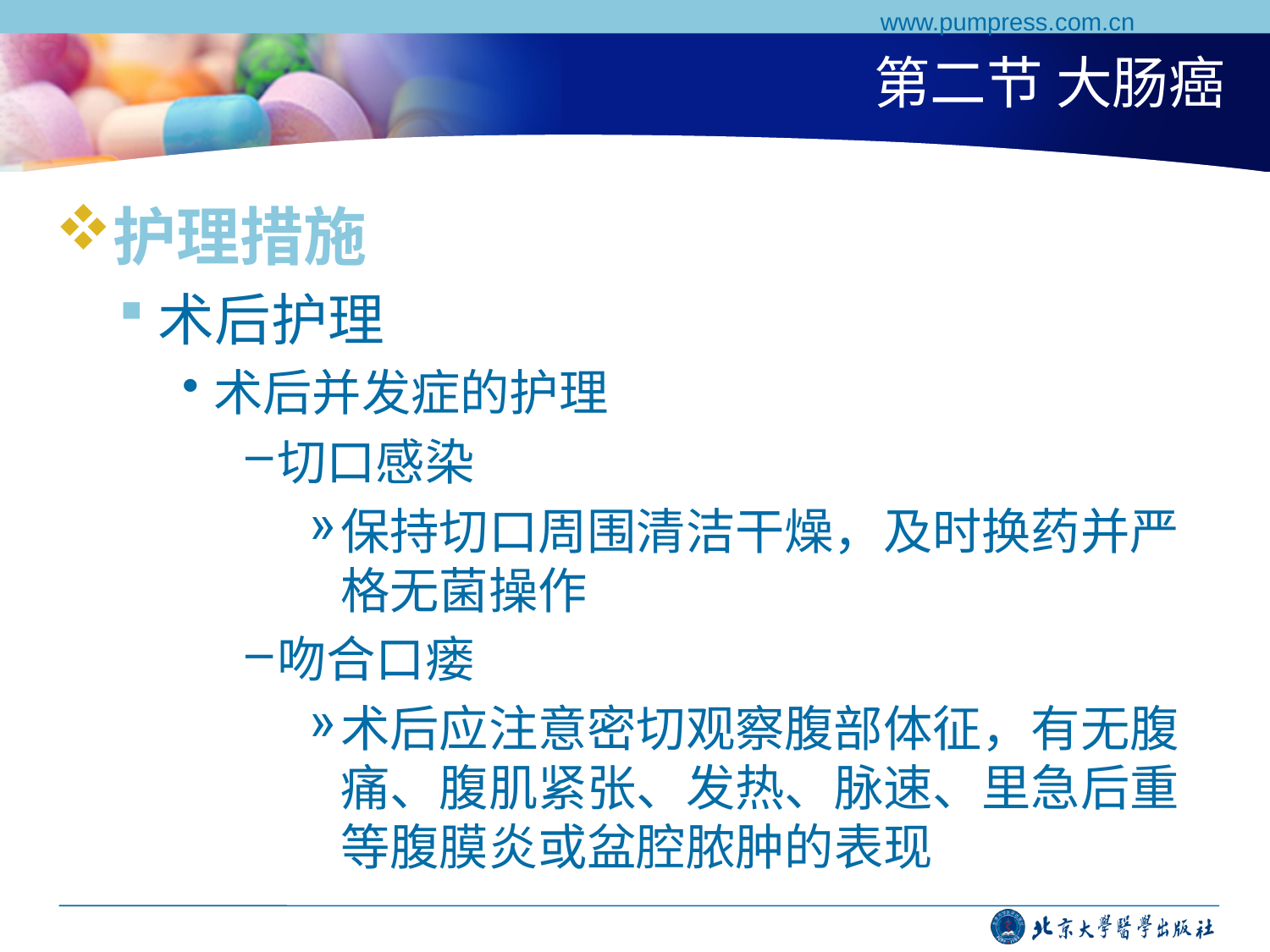

www.pumpress.com.cn
# 第二节 大肠癌
护理措施
术后护理
术后并发症的护理
切口感染
保持切口周围清洁干燥，及时换药并严格无菌操作
吻合口瘘
术后应注意密切观察腹部体征，有无腹痛、腹肌紧张、发热、脉速、里急后重等腹膜炎或盆腔脓肿的表现